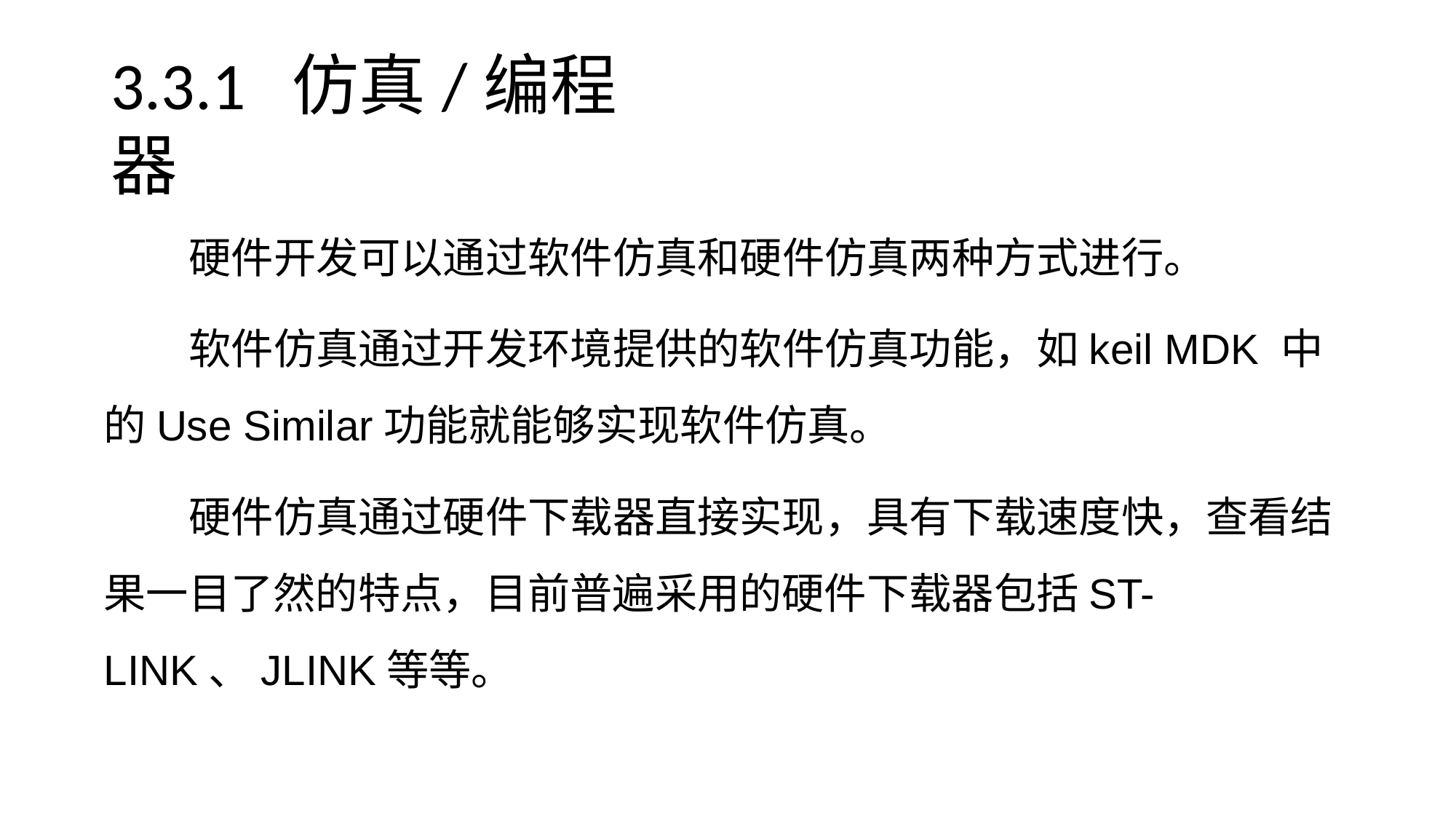

# 3.3.1  仿真/编程器
硬件开发可以通过软件仿真和硬件仿真两种方式进行。
软件仿真通过开发环境提供的软件仿真功能，如keil MDK 中的Use Similar功能就能够实现软件仿真。
硬件仿真通过硬件下载器直接实现，具有下载速度快，查看结果一目了然的特点，目前普遍采用的硬件下载器包括ST-LINK、JLINK等等。